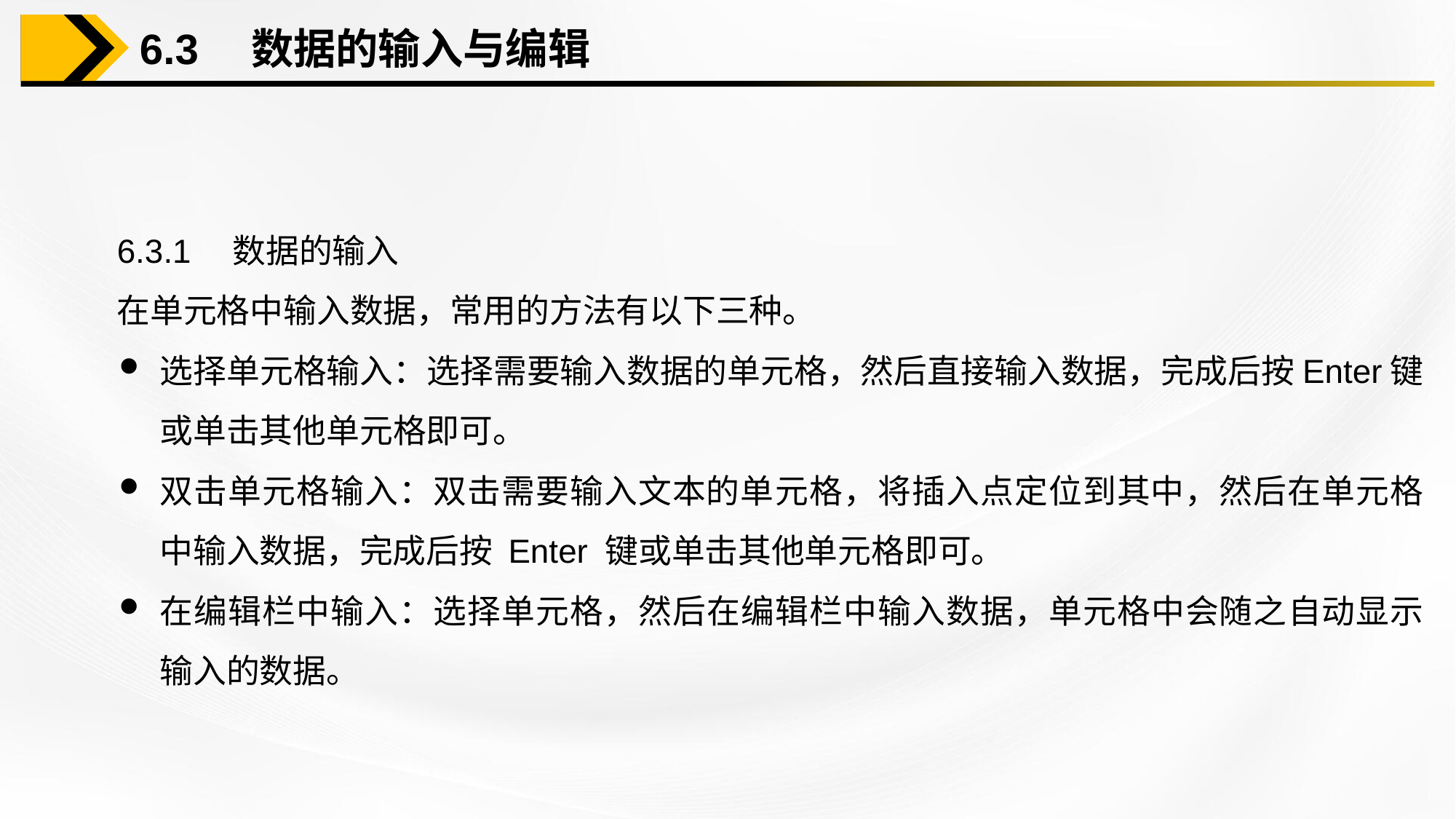

6.3　数据的输入与编辑
6.3.1　数据的输入
在单元格中输入数据，常用的方法有以下三种。
选择单元格输入：选择需要输入数据的单元格，然后直接输入数据，完成后按Enter键或单击其他单元格即可。
双击单元格输入：双击需要输入文本的单元格，将插入点定位到其中，然后在单元格中输入数据，完成后按 Enter 键或单击其他单元格即可。
在编辑栏中输入：选择单元格，然后在编辑栏中输入数据，单元格中会随之自动显示输入的数据。